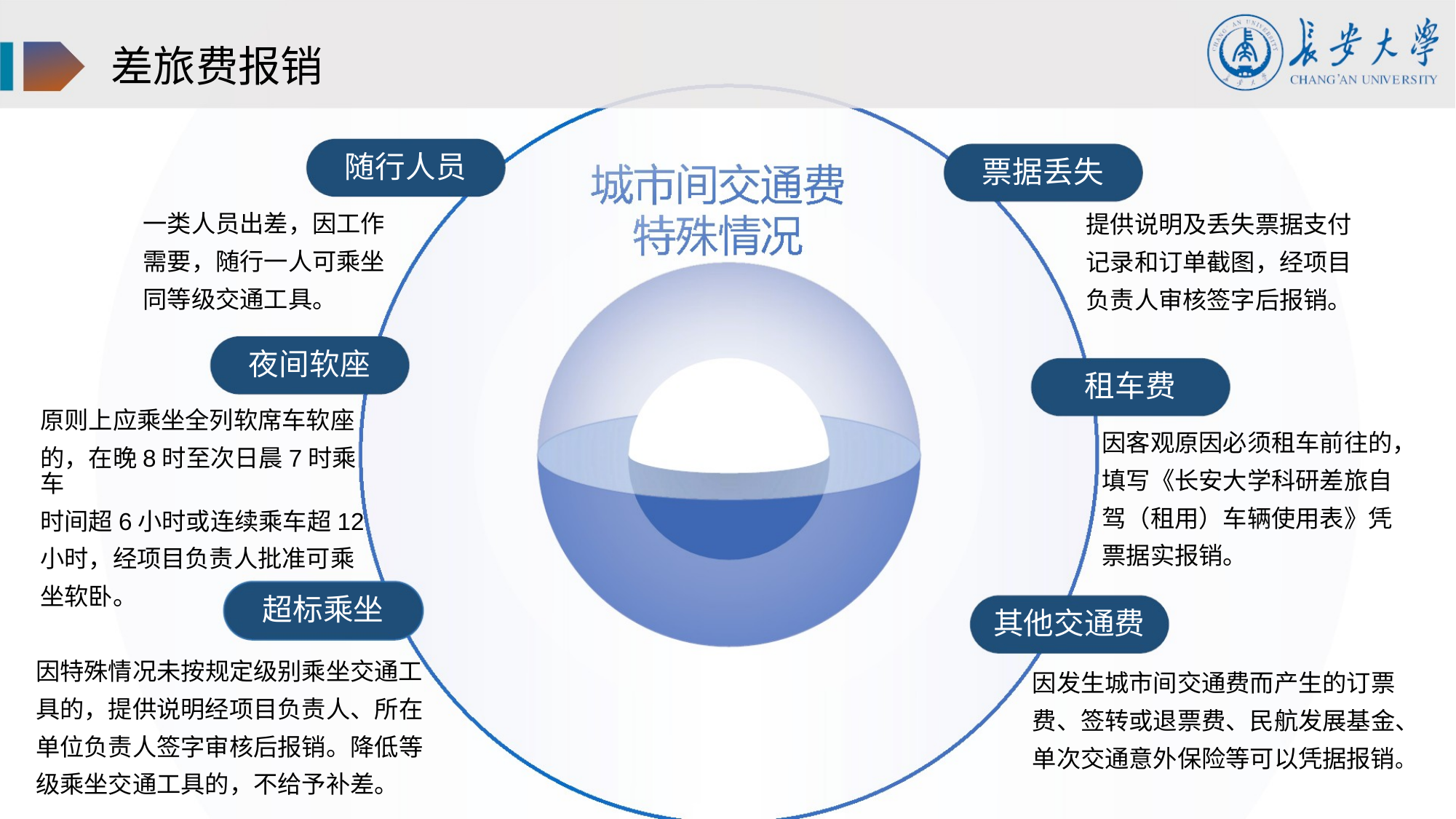

差旅费报销
随行人员
票据丢失
一类人员出差，因工作
需要，随行一人可乘坐
同等级交通工具。
提供说明及丢失票据支付
记录和订单截图，经项目
负责人审核签字后报销。
夜间软座
租车费
原则上应乘坐全列软席车软座
的，在晚8时至次日晨7时乘车
时间超6小时或连续乘车超12
小时，经项目负责人批准可乘
坐软卧。
因客观原因必须租车前往的，
填写《长安大学科研差旅自
驾（租用）车辆使用表》凭
票据实报销。
超标乘坐
其他交通费
因特殊情况未按规定级别乘坐交通工
具的，提供说明经项目负责人、所在
单位负责人签字审核后报销。降低等
级乘坐交通工具的，不给予补差。
因发生城市间交通费而产生的订票
费、签转或退票费、民航发展基金、
单次交通意外保险等可以凭据报销。